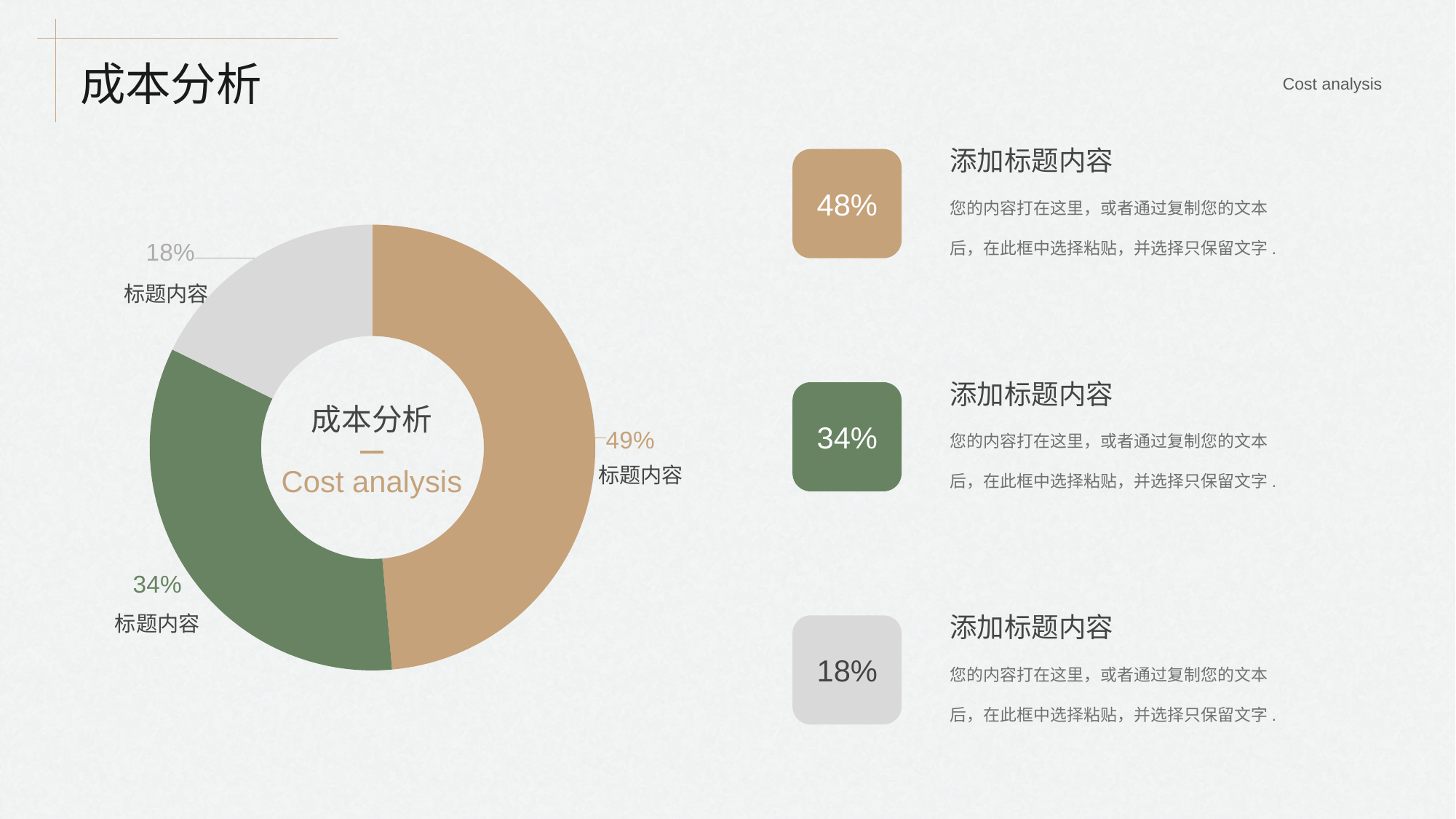

成本分析
Cost analysis
添加标题内容

您的内容打在这里，或者通过复制您的文本后，在此框中选择粘贴，并选择只保留文字.
48%

### Chart

| Category | 销售额 |
|---|---|
| 第一季度 | 5.2 |
| 第二季度 | 3.6 |
| 第三季度 | 1.9 |
标题内容
添加标题内容

您的内容打在这里，或者通过复制您的文本后，在此框中选择粘贴，并选择只保留文字.
34%
成本分析
标题内容
Cost analysis
添加标题内容

您的内容打在这里，或者通过复制您的文本后，在此框中选择粘贴，并选择只保留文字.
18%
标题内容